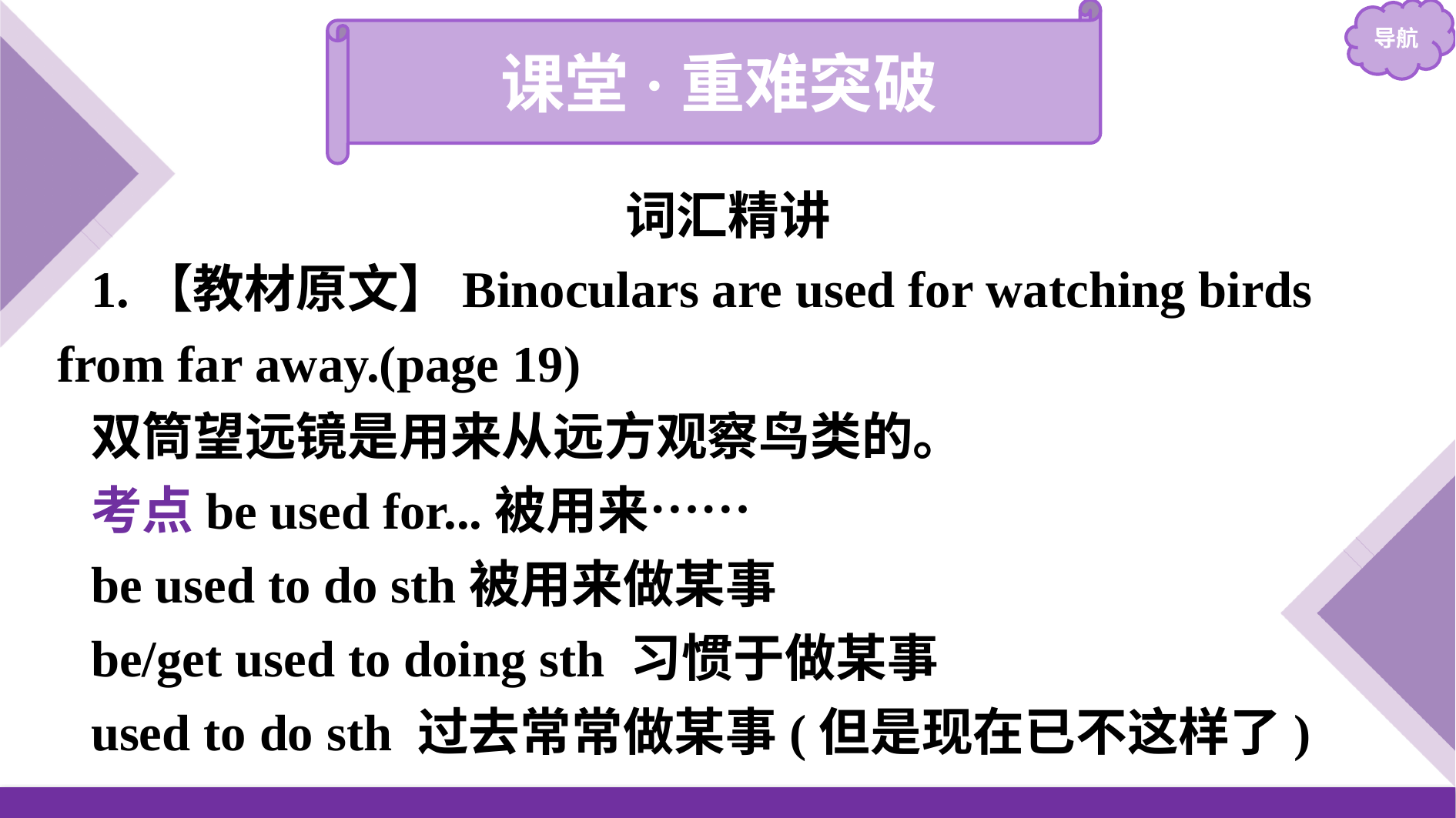

课堂·重难突破
词汇精讲
1.【教材原文】Binoculars are used for watching birds from far away.(page 19)
双筒望远镜是用来从远方观察鸟类的。
考点be used for...被用来……
be used to do sth被用来做某事
be/get used to doing sth 习惯于做某事
used to do sth 过去常常做某事(但是现在已不这样了)